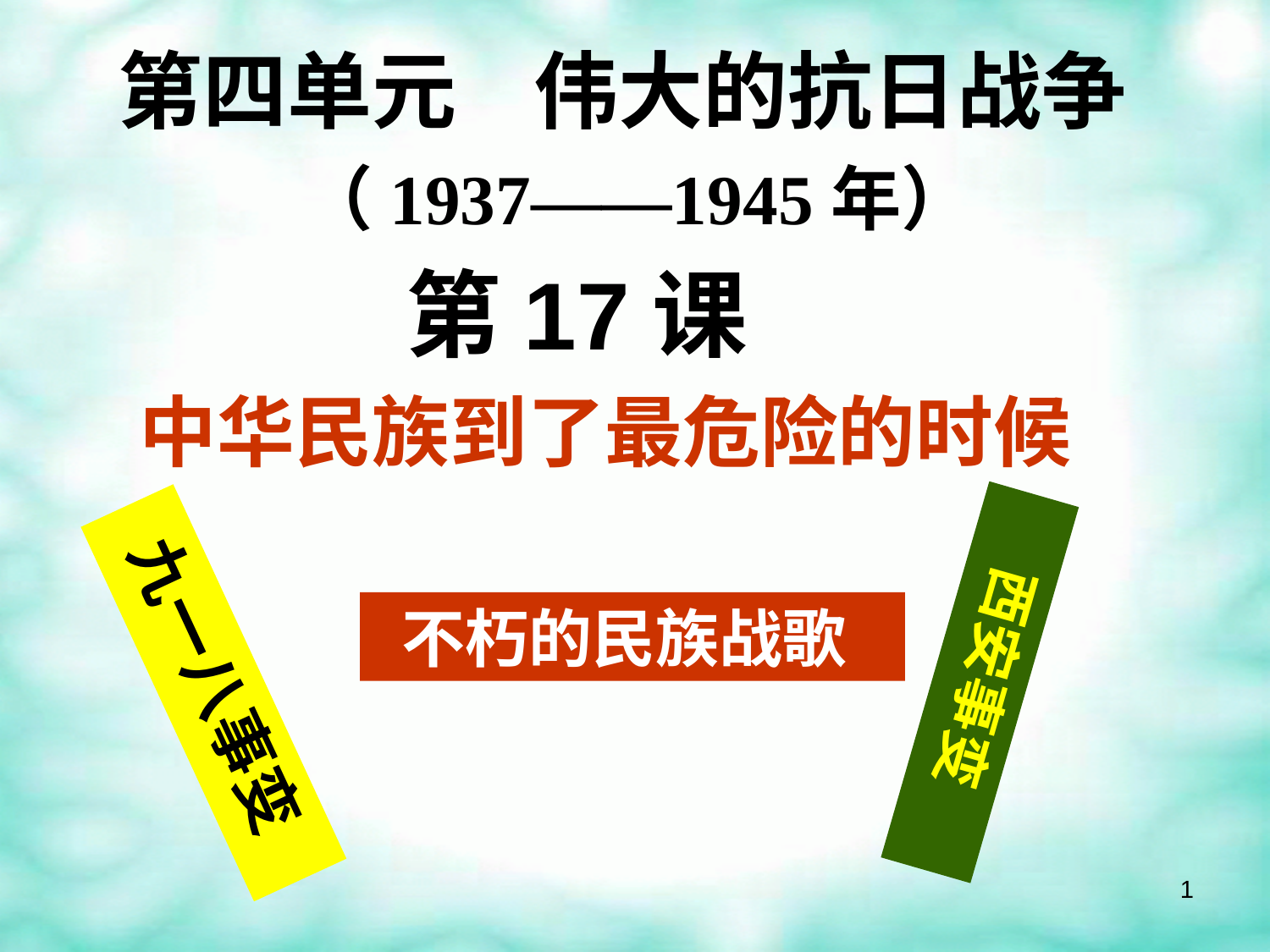

第四单元    伟大的抗日战争
（1937——1945年）
# 第17课
中华民族到了最危险的时候
 九一八事变
    西安事变
 不朽的民族战歌
1